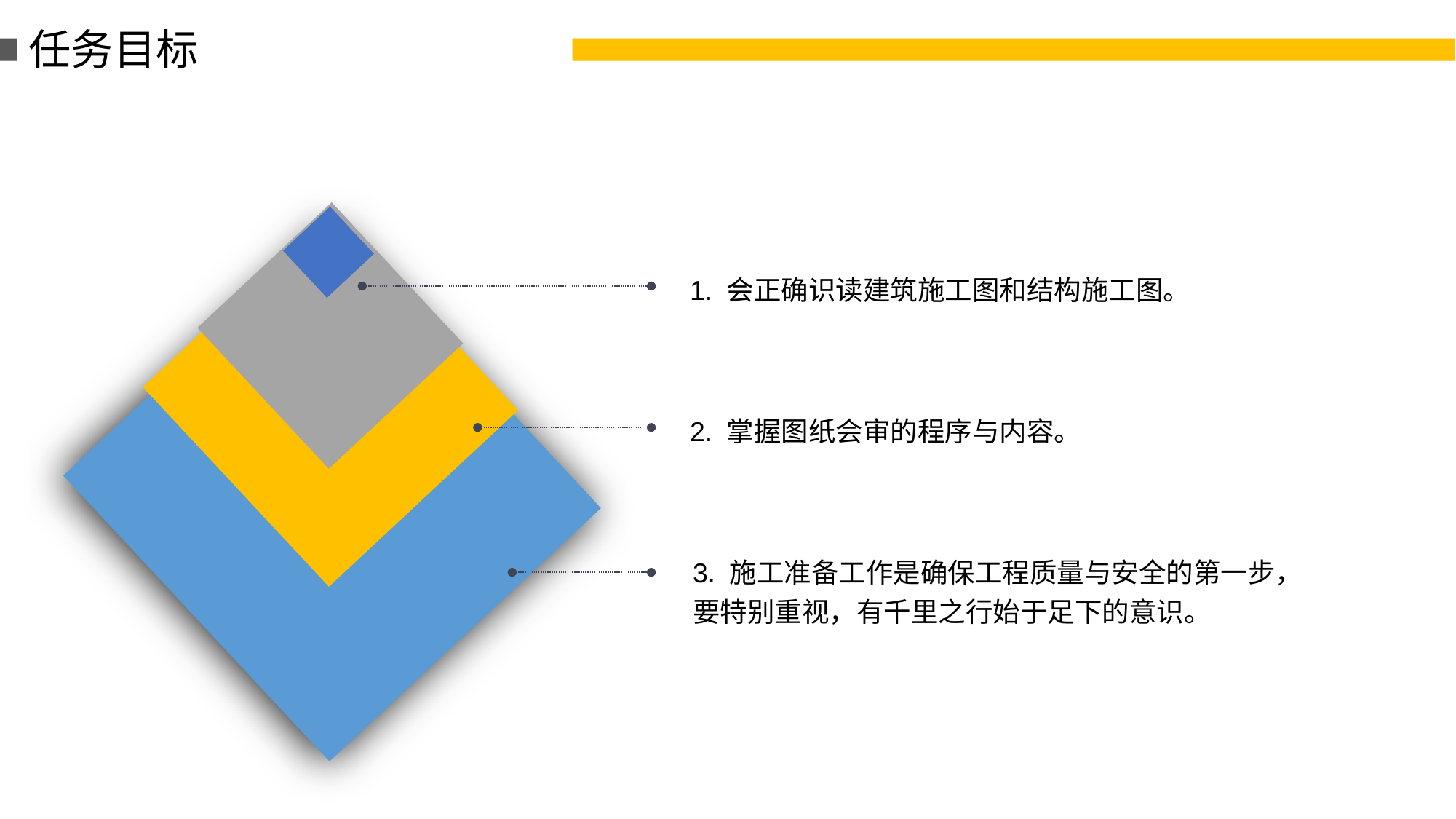

任务目标

1. 会正确识读建筑施工图和结构施工图。

2. 掌握图纸会审的程序与内容。
3. 施工准备工作是确保工程质量与安全的第一步，要特别重视，有千里之行始于足下的意识。